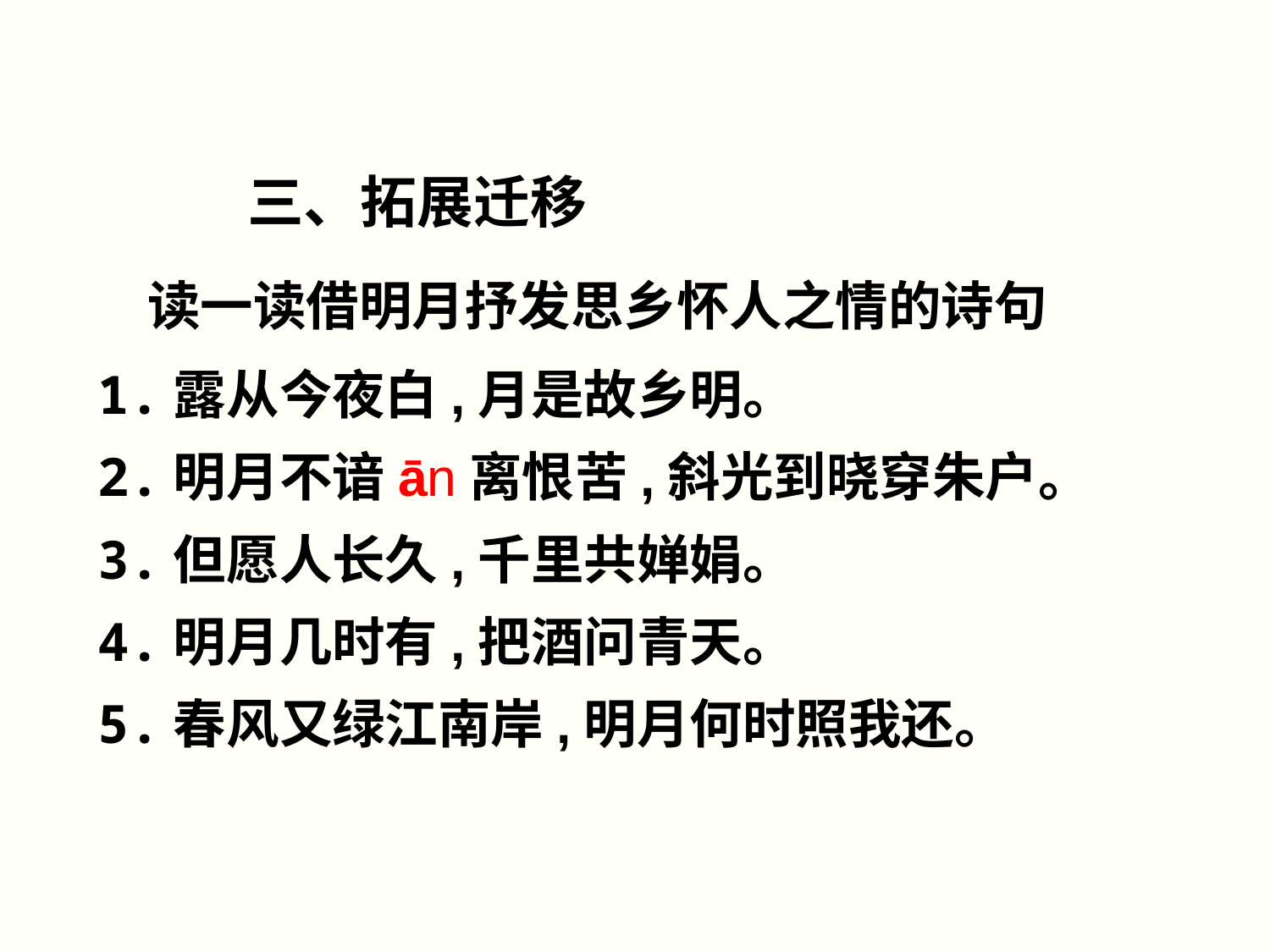

三、拓展迁移
读一读借明月抒发思乡怀人之情的诗句
1.露从今夜白,月是故乡明。
2.明月不谙ān离恨苦,斜光到晓穿朱户。
3.但愿人长久,千里共婵娟。
4.明月几时有,把酒问青天。
5.春风又绿江南岸,明月何时照我还。